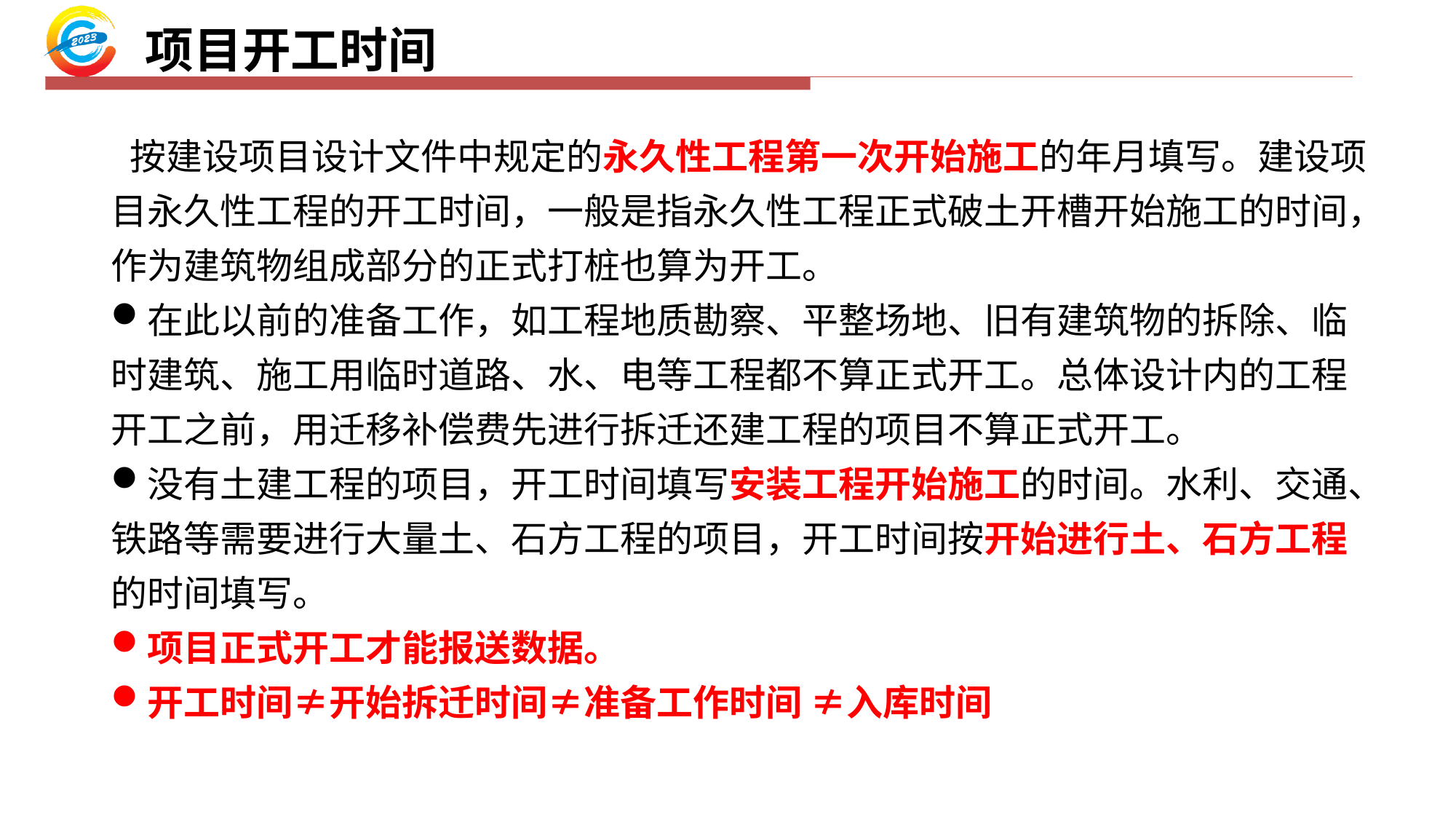

项目开工时间
  按建设项目设计文件中规定的永久性工程第一次开始施工的年月填写。建设项目永久性工程的开工时间，一般是指永久性工程正式破土开槽开始施工的时间，作为建筑物组成部分的正式打桩也算为开工。
在此以前的准备工作，如工程地质勘察、平整场地、旧有建筑物的拆除、临时建筑、施工用临时道路、水、电等工程都不算正式开工。总体设计内的工程开工之前，用迁移补偿费先进行拆迁还建工程的项目不算正式开工。
没有土建工程的项目，开工时间填写安装工程开始施工的时间。水利、交通、铁路等需要进行大量土、石方工程的项目，开工时间按开始进行土、石方工程的时间填写。
项目正式开工才能报送数据。
开工时间≠开始拆迁时间≠准备工作时间 ≠入库时间